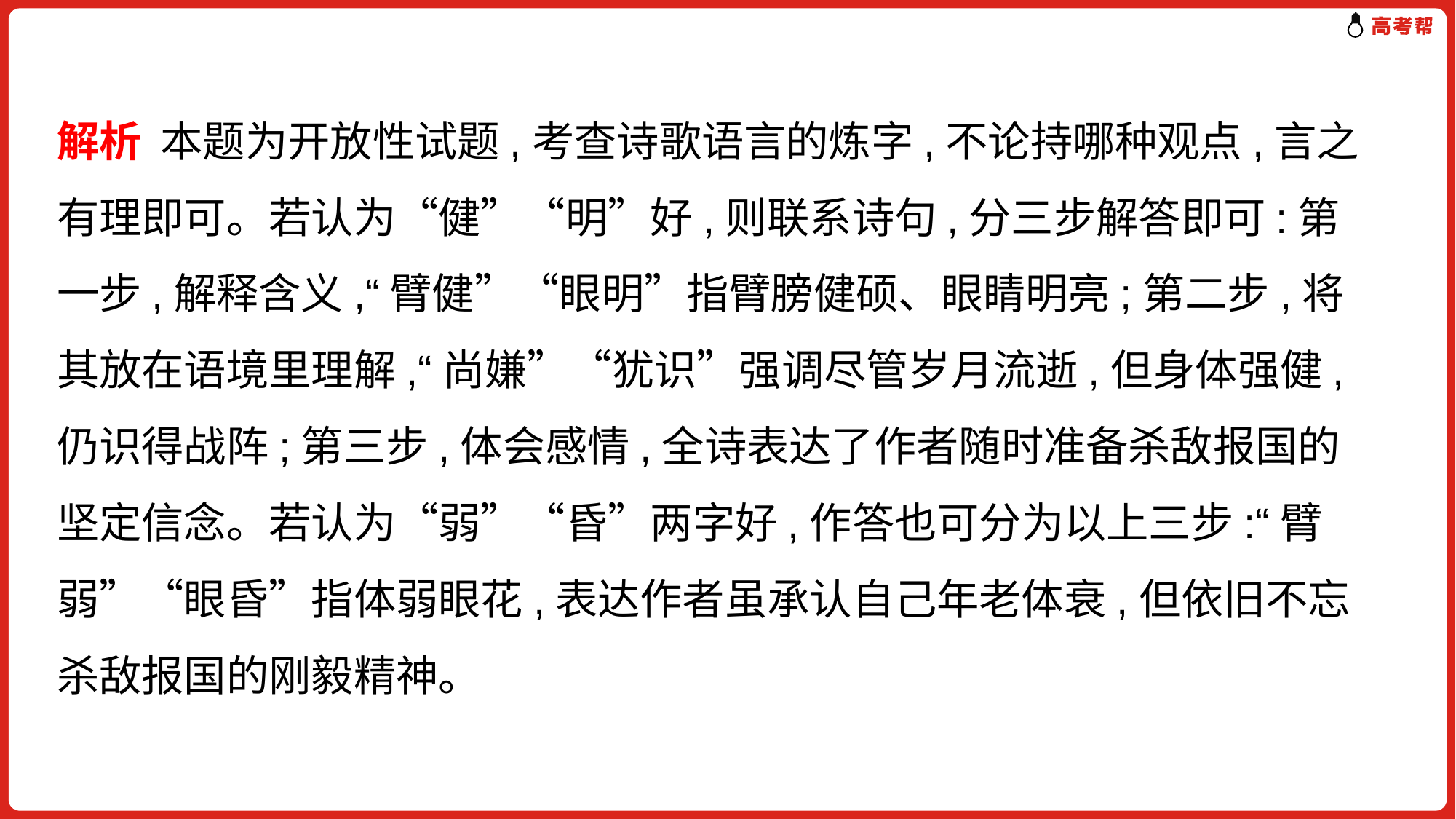

解析  本题为开放性试题,考查诗歌语言的炼字,不论持哪种观点,言之有理即可。若认为“健”“明”好,则联系诗句,分三步解答即可:第一步,解释含义,“臂健”“眼明”指臂膀健硕、眼睛明亮;第二步,将其放在语境里理解,“尚嫌”“犹识”强调尽管岁月流逝,但身体强健,仍识得战阵;第三步,体会感情,全诗表达了作者随时准备杀敌报国的坚定信念。若认为“弱”“昏”两字好,作答也可分为以上三步:“臂弱”“眼昏”指体弱眼花,表达作者虽承认自己年老体衰,但依旧不忘杀敌报国的刚毅精神。